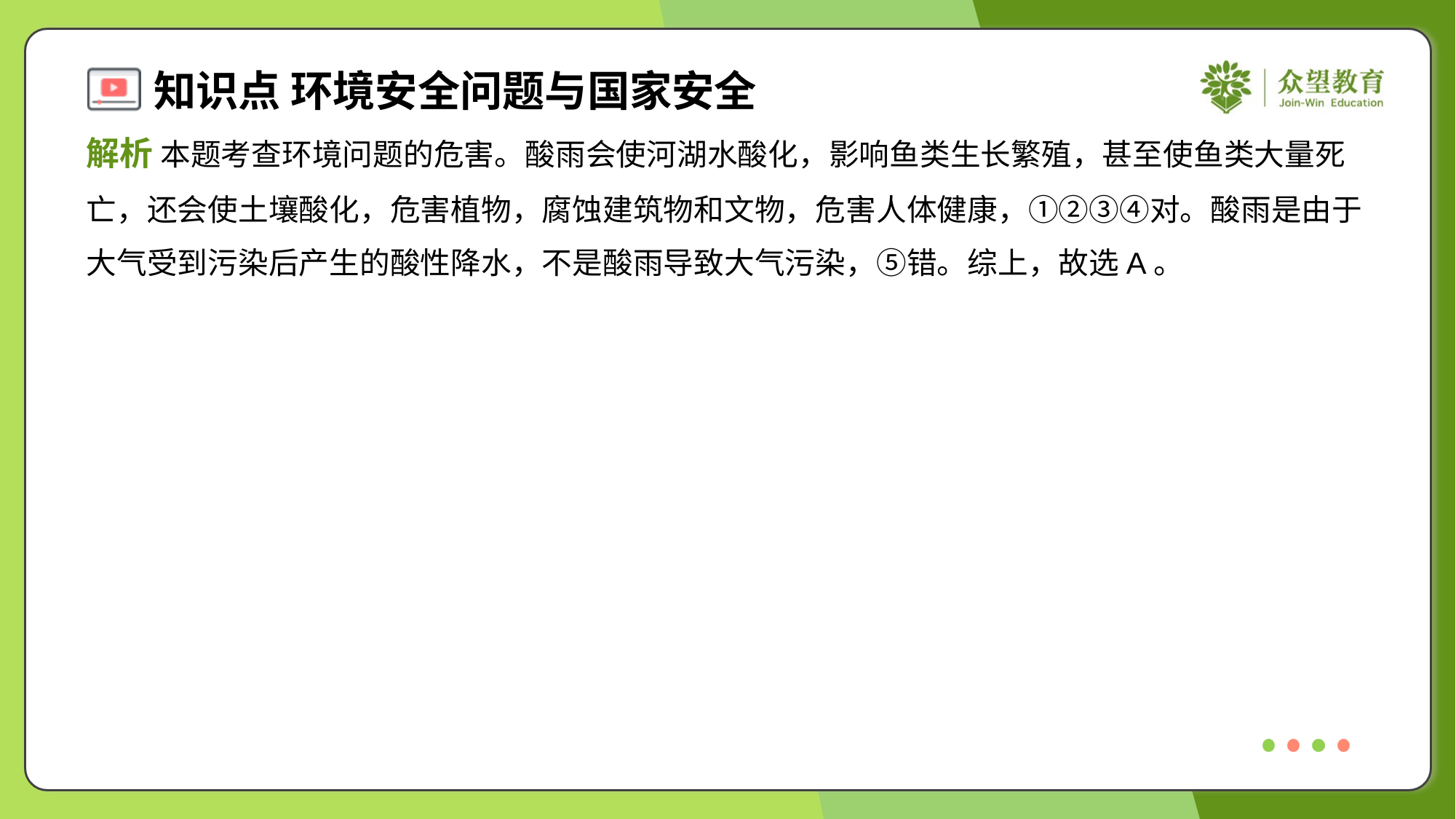

解析 本题考查环境问题的危害。酸雨会使河湖水酸化，影响鱼类生长繁殖，甚至使鱼类大量死
亡，还会使土壤酸化，危害植物，腐蚀建筑物和文物，危害人体健康，①②③④对。酸雨是由于
大气受到污染后产生的酸性降水，不是酸雨导致大气污染，⑤错。综上，故选A。